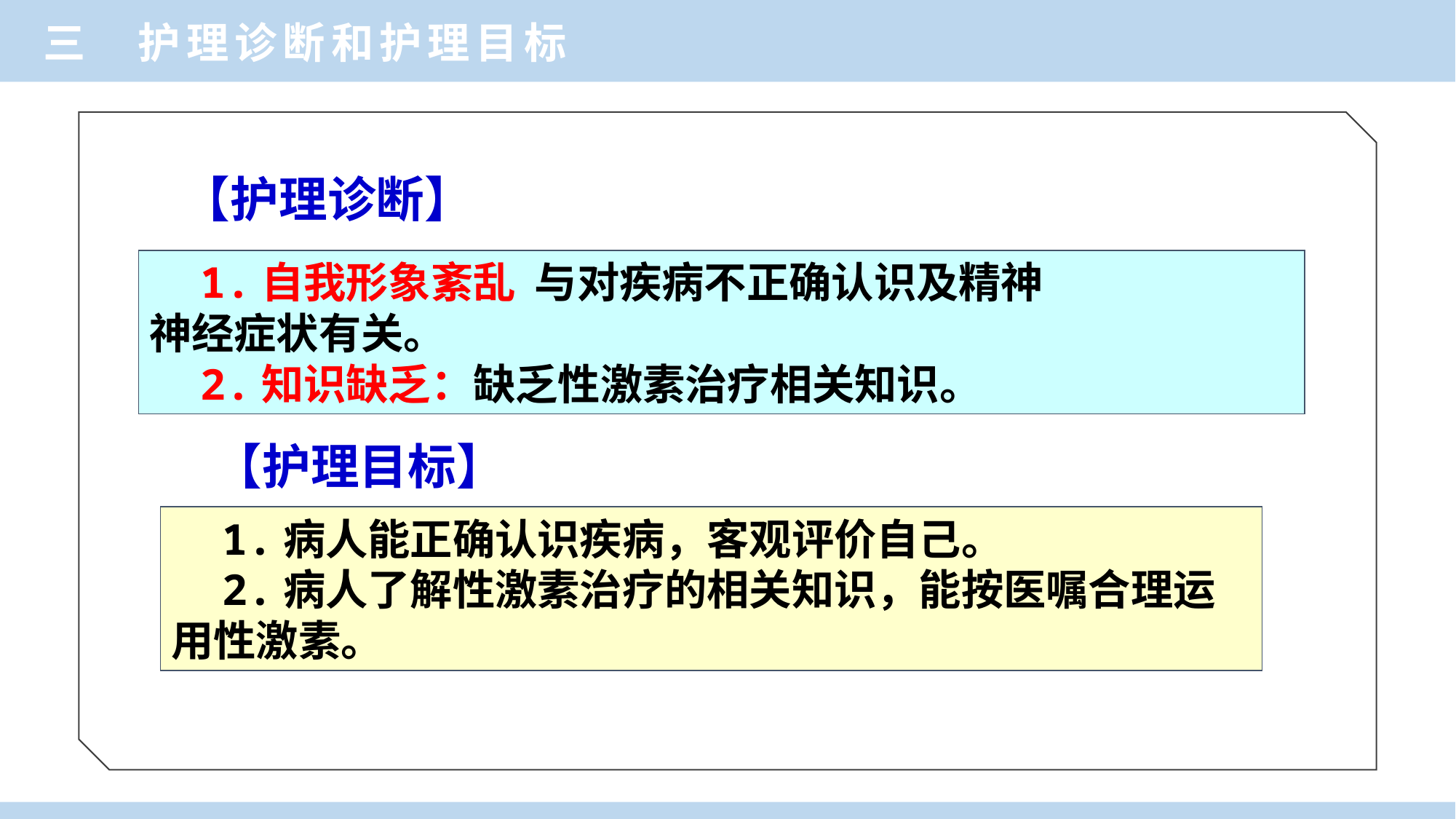

三   护理诊断和护理目标

【护理诊断】
  1.自我形象紊乱  与对疾病不正确认识及精神
神经症状有关。
  2.知识缺乏：缺乏性激素治疗相关知识。
【护理目标】
  1.病人能正确认识疾病，客观评价自己。
  2.病人了解性激素治疗的相关知识，能按医嘱合理运用性激素。